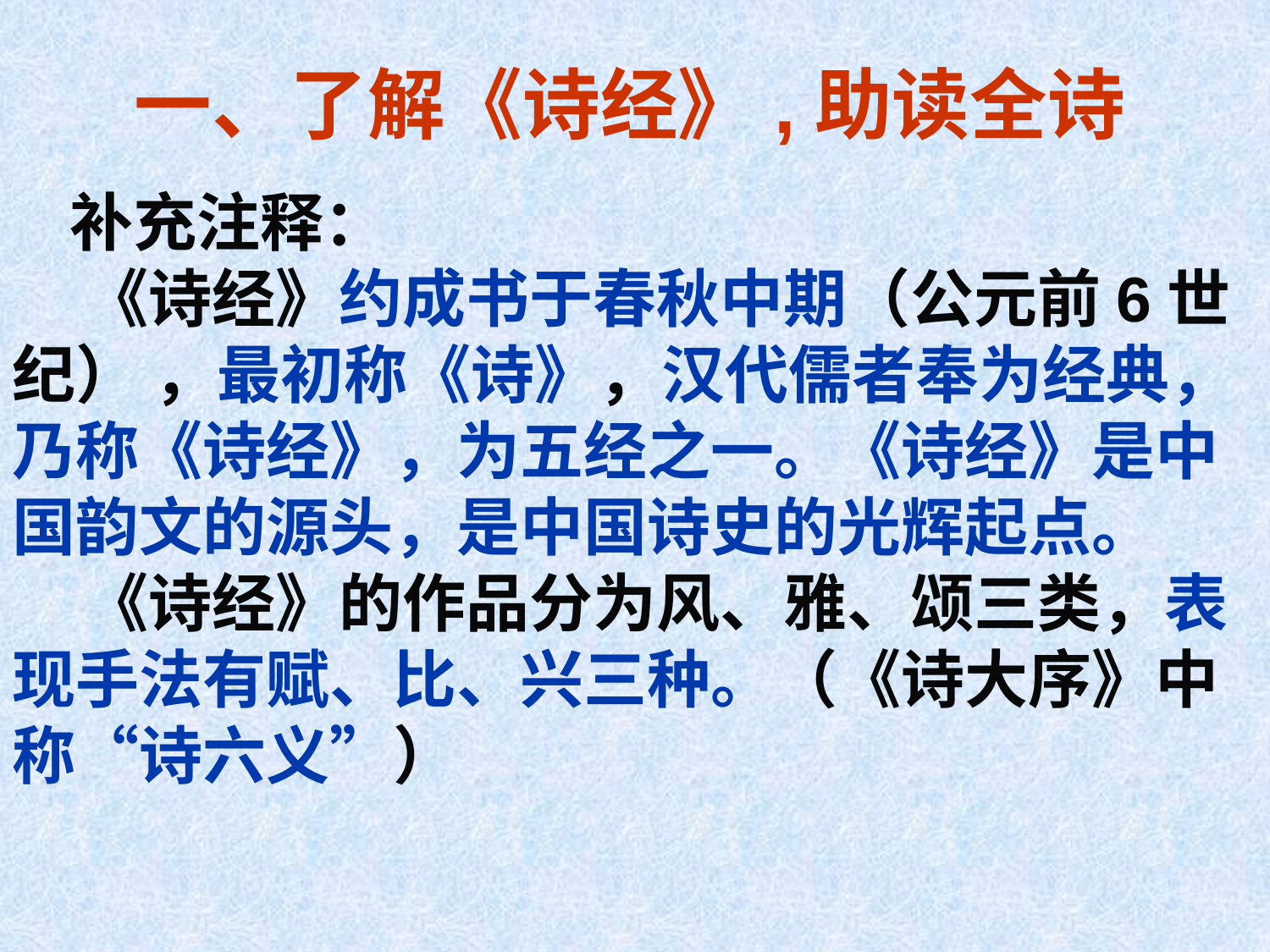

# 一、了解《诗经》,助读全诗
   补充注释：
    《诗经》约成书于春秋中期（公元前6世纪） ，最初称《诗》，汉代儒者奉为经典，乃称《诗经》，为五经之一。《诗经》是中国韵文的源头，是中国诗史的光辉起点。
    《诗经》的作品分为风、雅、颂三类，表现手法有赋、比、兴三种。（《诗大序》中称“诗六义”）